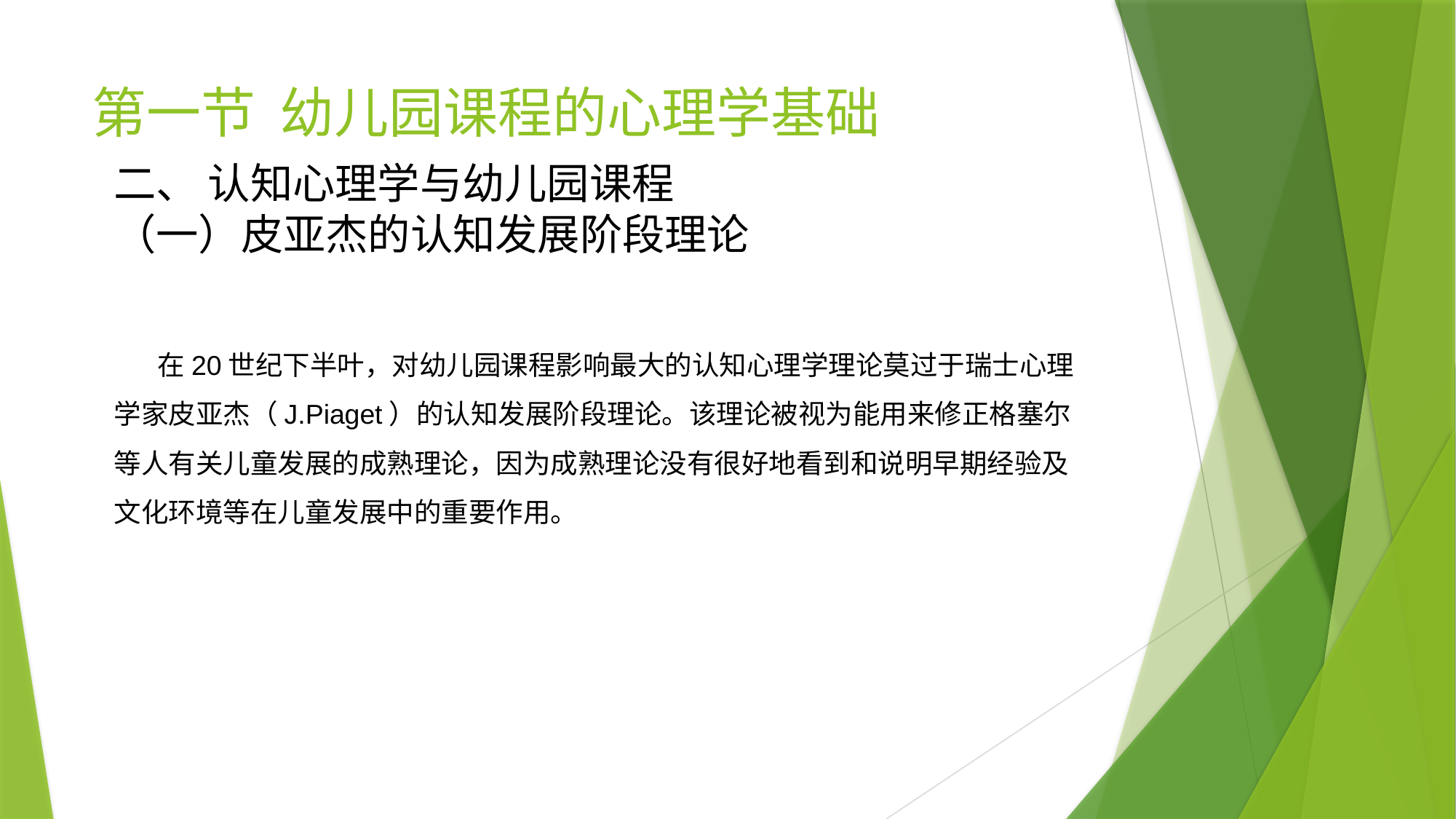

# 第一节  幼儿园课程的心理学基础
二、 认知心理学与幼儿园课程
（一）皮亚杰的认知发展阶段理论
      在20世纪下半叶，对幼儿园课程影响最大的认知心理学理论莫过于瑞士心理学家皮亚杰（J.Piaget）的认知发展阶段理论。该理论被视为能用来修正格塞尔等人有关儿童发展的成熟理论，因为成熟理论没有很好地看到和说明早期经验及文化环境等在儿童发展中的重要作用。